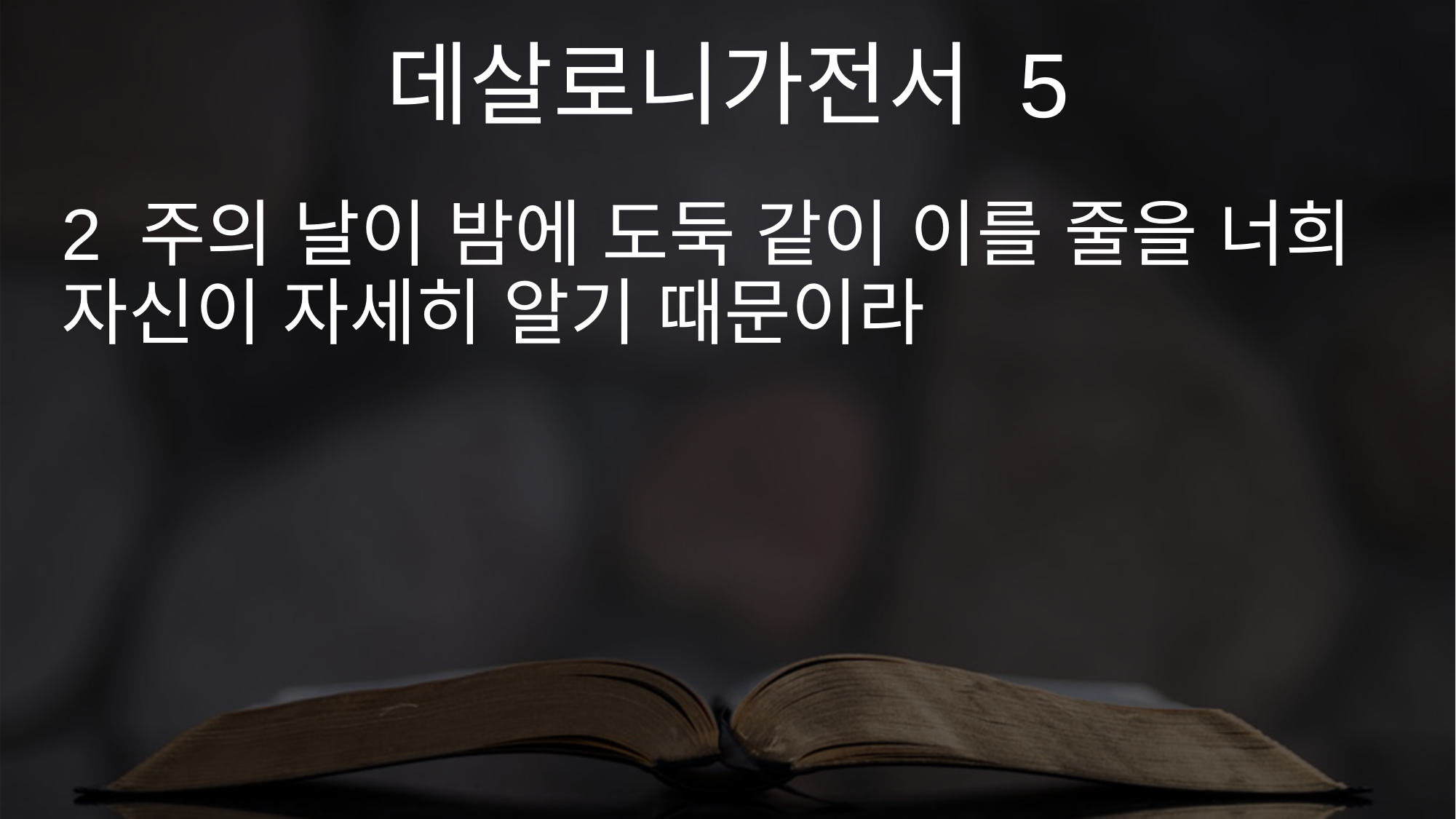

데살로니가전서 5
2 주의 날이 밤에 도둑 같이 이를 줄을 너희 자신이 자세히 알기 때문이라